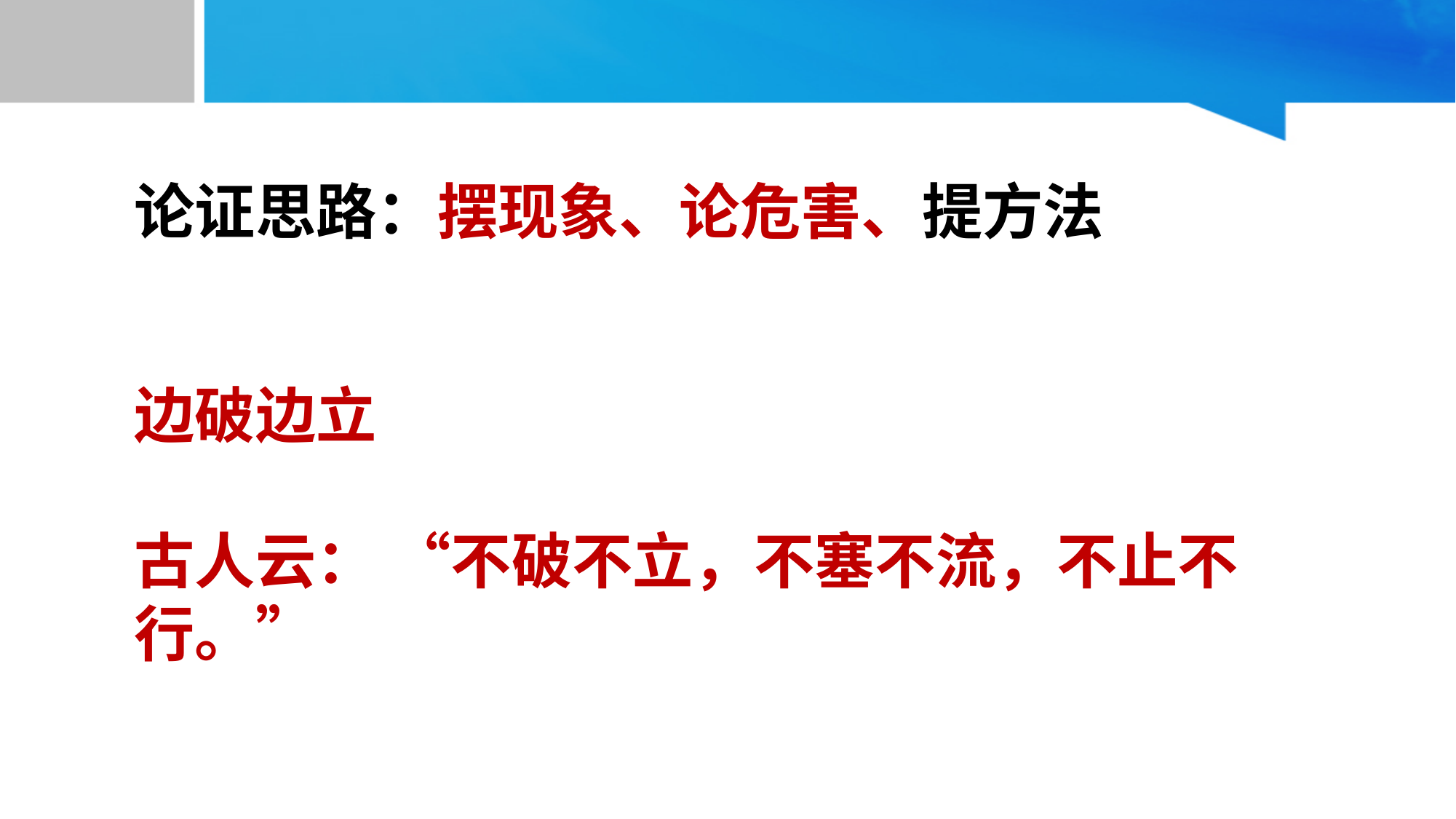

论证思路：摆现象、论危害、提方法

边破边立

古人云： “不破不立，不塞不流，不止不行。”